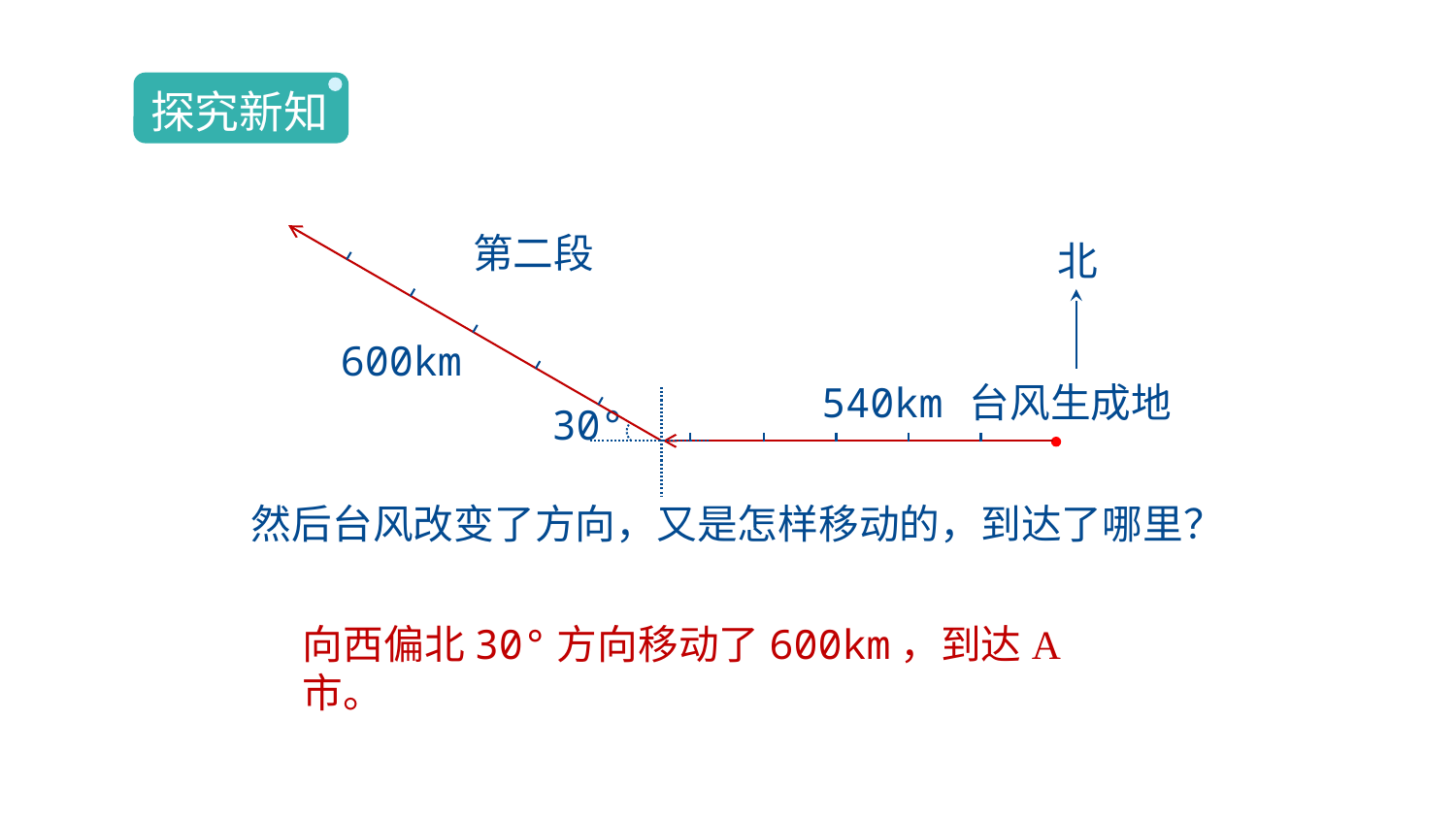

探究新知
第二段
北
600km
540km
台风生成地

30°

然后台风改变了方向，又是怎样移动的，到达了哪里？
向西偏北30°方向移动了600km，到达A市。